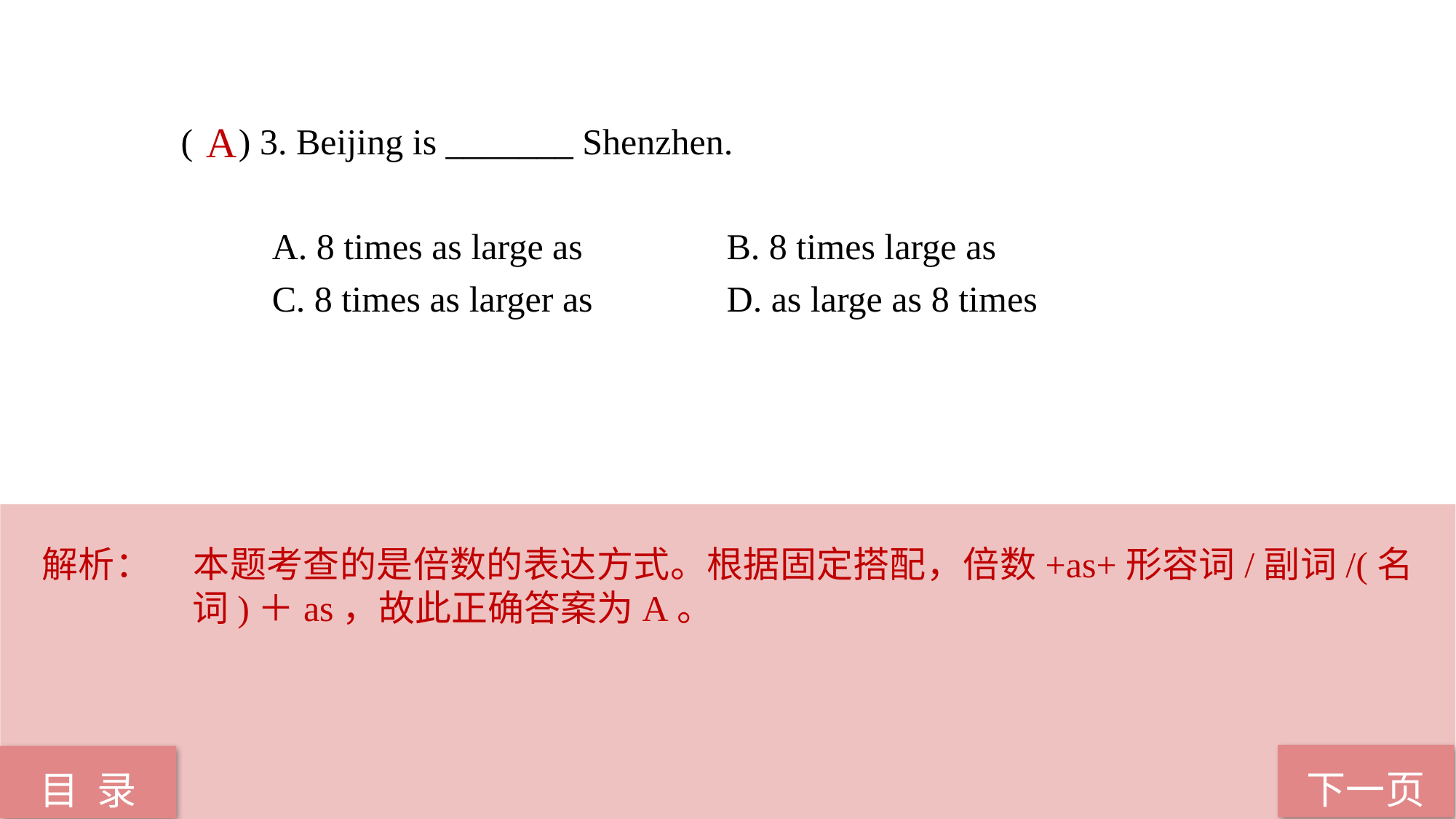

(     ) 3. Beijing is _______ Shenzhen.

          A. 8 times as large as 		B. 8 times large as
          C. 8 times as larger as 		D. as large as 8 times
A
解析：	本题考查的是倍数的表达方式。根据固定搭配，倍数+as+形容词/副词/(名词)＋as，故此正确答案为A。